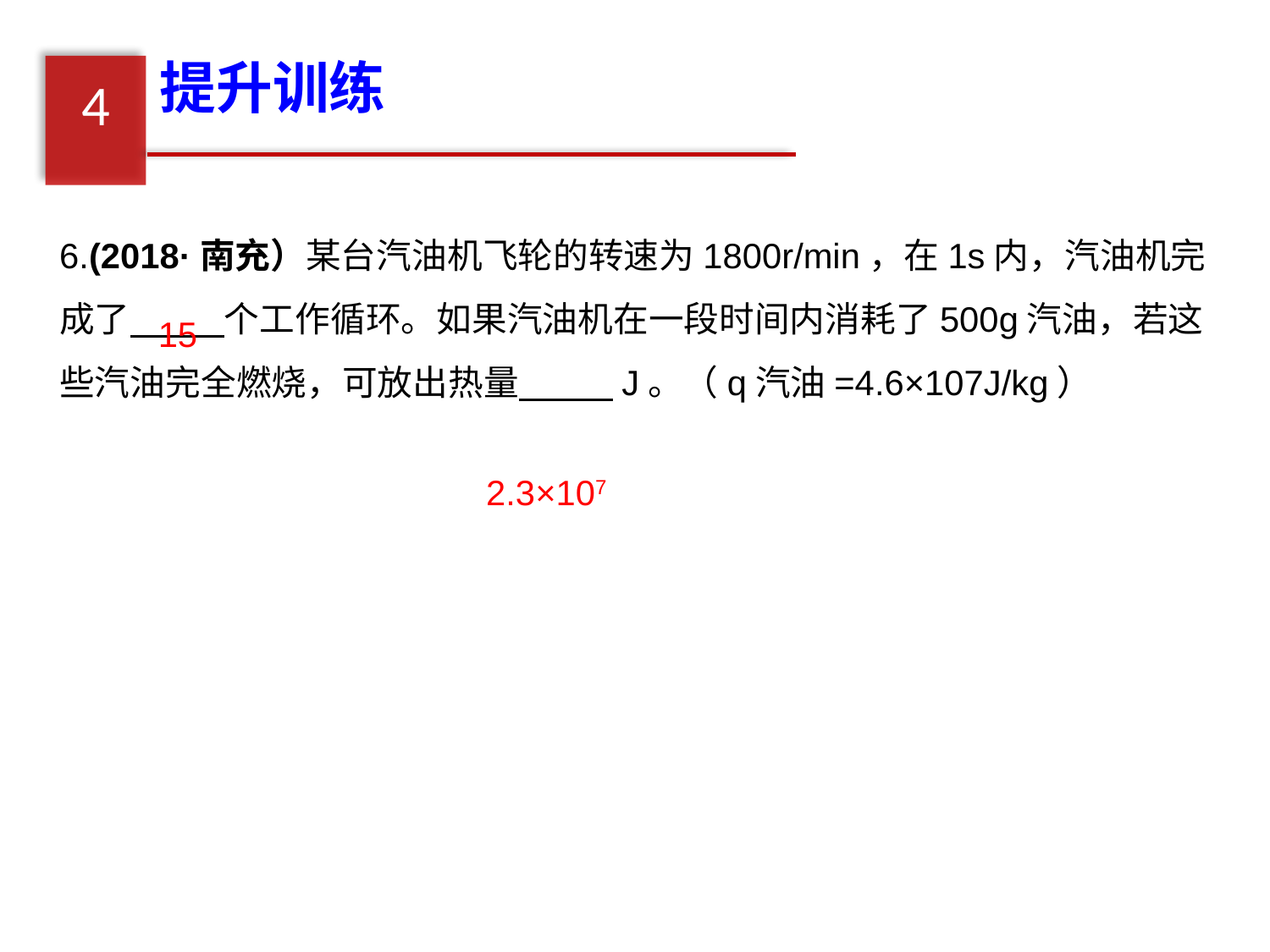

提升训练

4
6.(2018·南充）某台汽油机飞轮的转速为1800r/min，在1s内，汽油机完成了　   　个工作循环。如果汽油机在一段时间内消耗了500g汽油，若这些汽油完全燃烧，可放出热量　   　J。（q汽油=4.6×107J/kg）
15
2.3×107